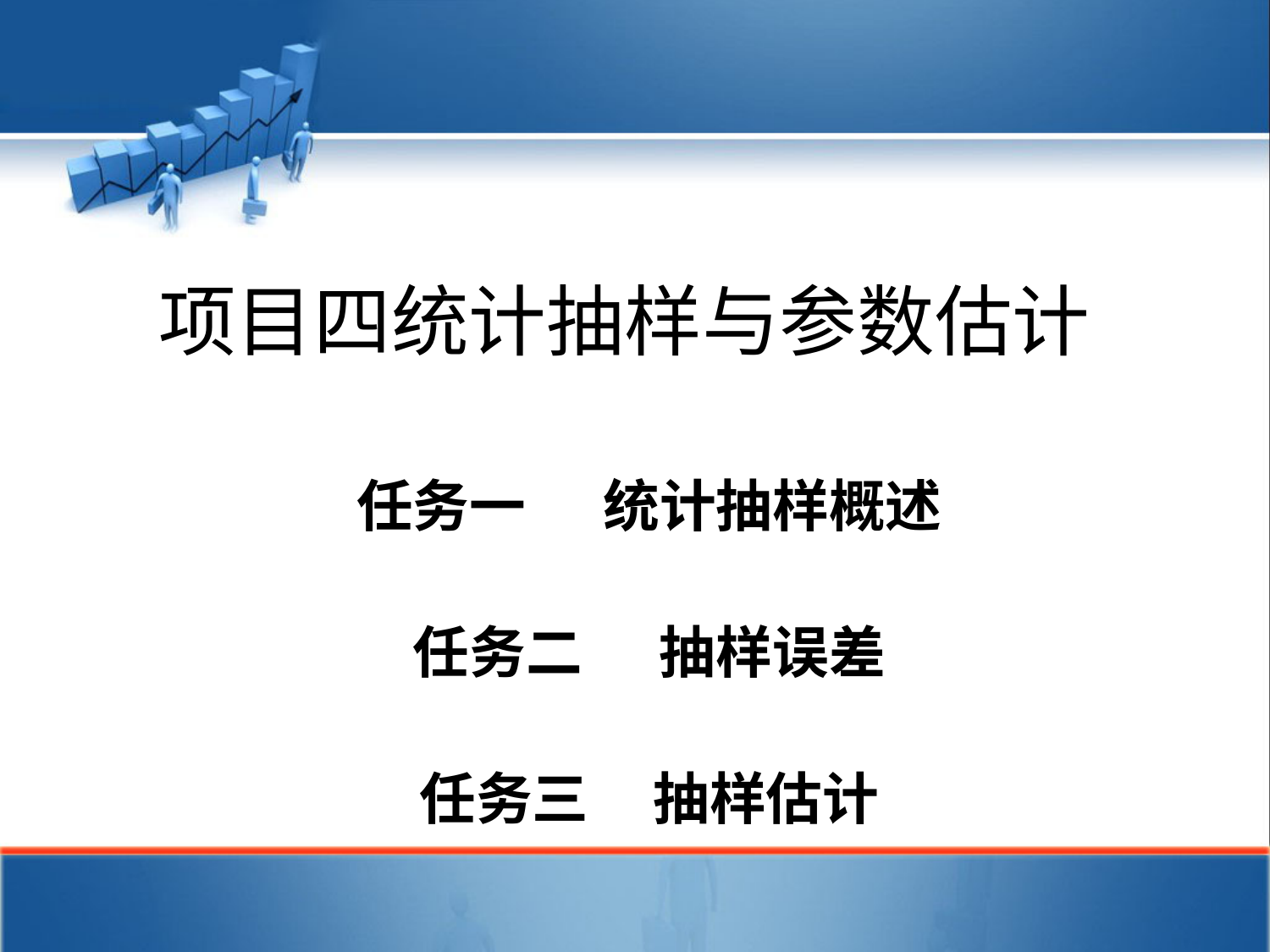

# 项目四统计抽样与参数估计
任务一      统计抽样概述
任务二      抽样误差
任务三     抽样估计